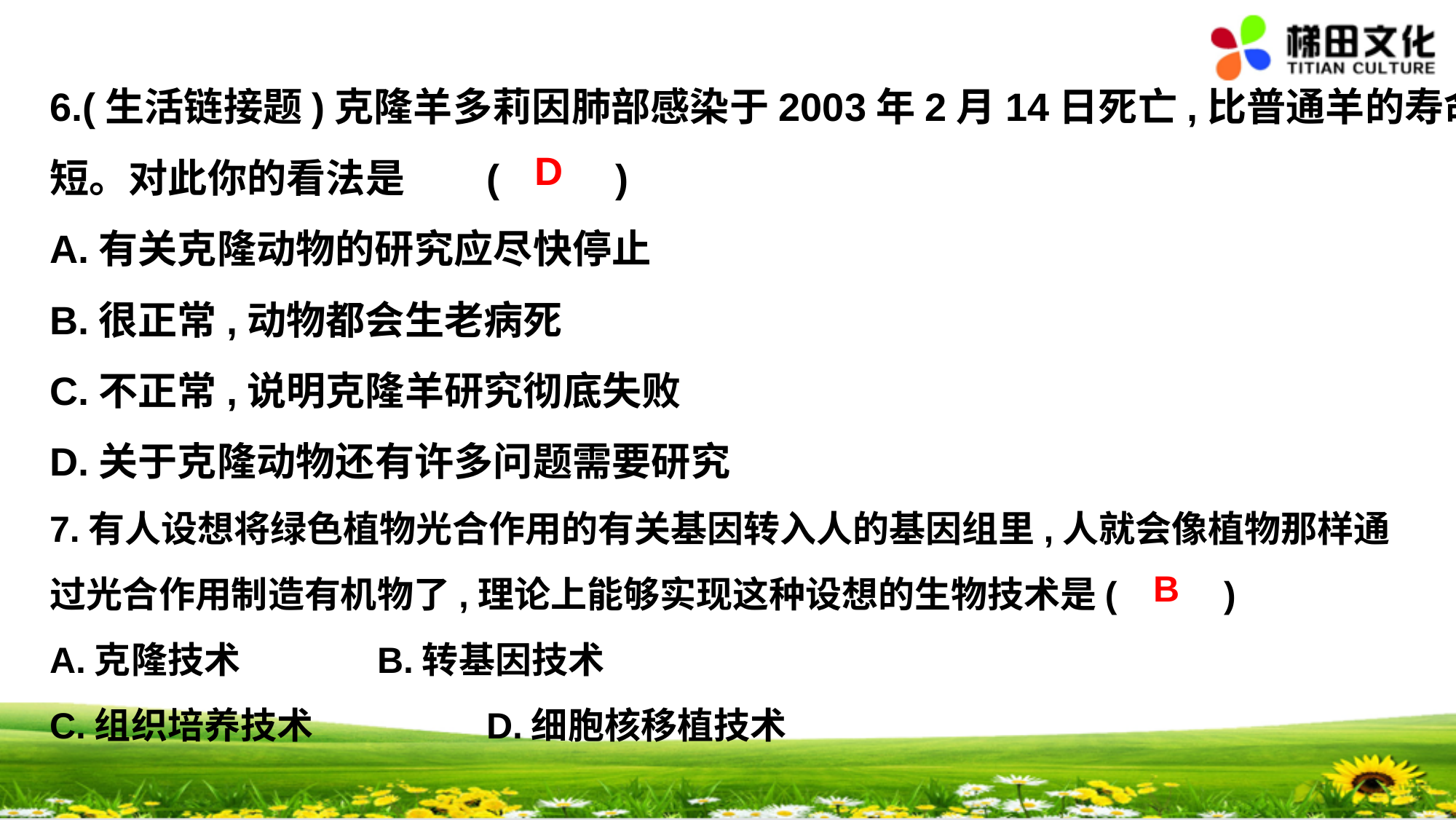

6.(生活链接题)克隆羊多莉因肺部感染于2003年2月14日死亡,比普通羊的寿命
短。对此你的看法是	(　  　)
A.有关克隆动物的研究应尽快停止
B.很正常,动物都会生老病死
C.不正常,说明克隆羊研究彻底失败
D.关于克隆动物还有许多问题需要研究
7.有人设想将绿色植物光合作用的有关基因转入人的基因组里,人就会像植物那样通
过光合作用制造有机物了,理论上能够实现这种设想的生物技术是(　  　)
A.克隆技术		B.转基因技术
C.组织培养技术		D.细胞核移植技术
D
B